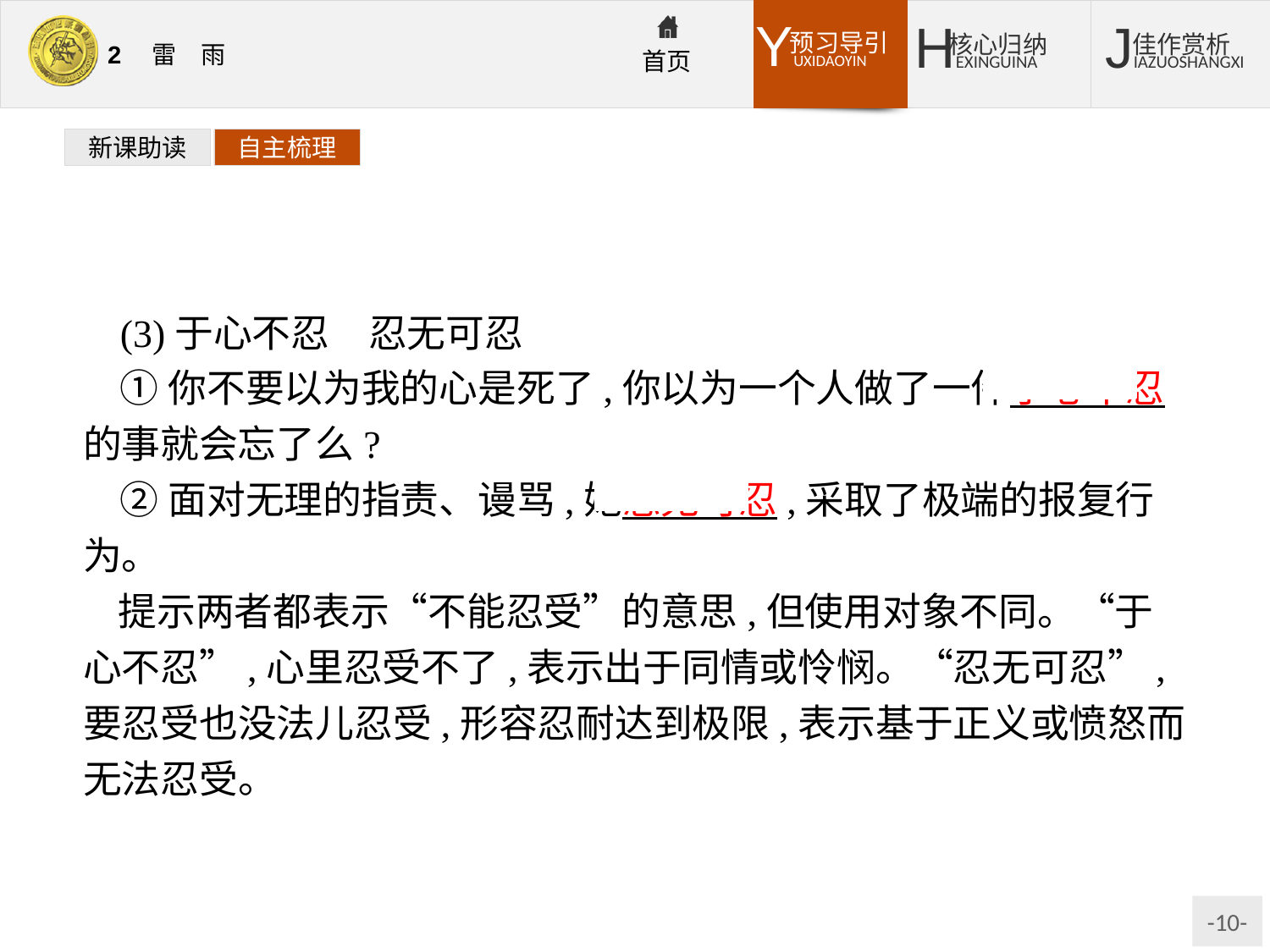

新课助读
自主梳理
(3)于心不忍　忍无可忍
①你不要以为我的心是死了,你以为一个人做了一件于心不忍的事就会忘了么?
②面对无理的指责、谩骂,她忍无可忍,采取了极端的报复行为。
提示两者都表示“不能忍受”的意思,但使用对象不同。“于心不忍”,心里忍受不了,表示出于同情或怜悯。“忍无可忍”,要忍受也没法儿忍受,形容忍耐达到极限,表示基于正义或愤怒而无法忍受。